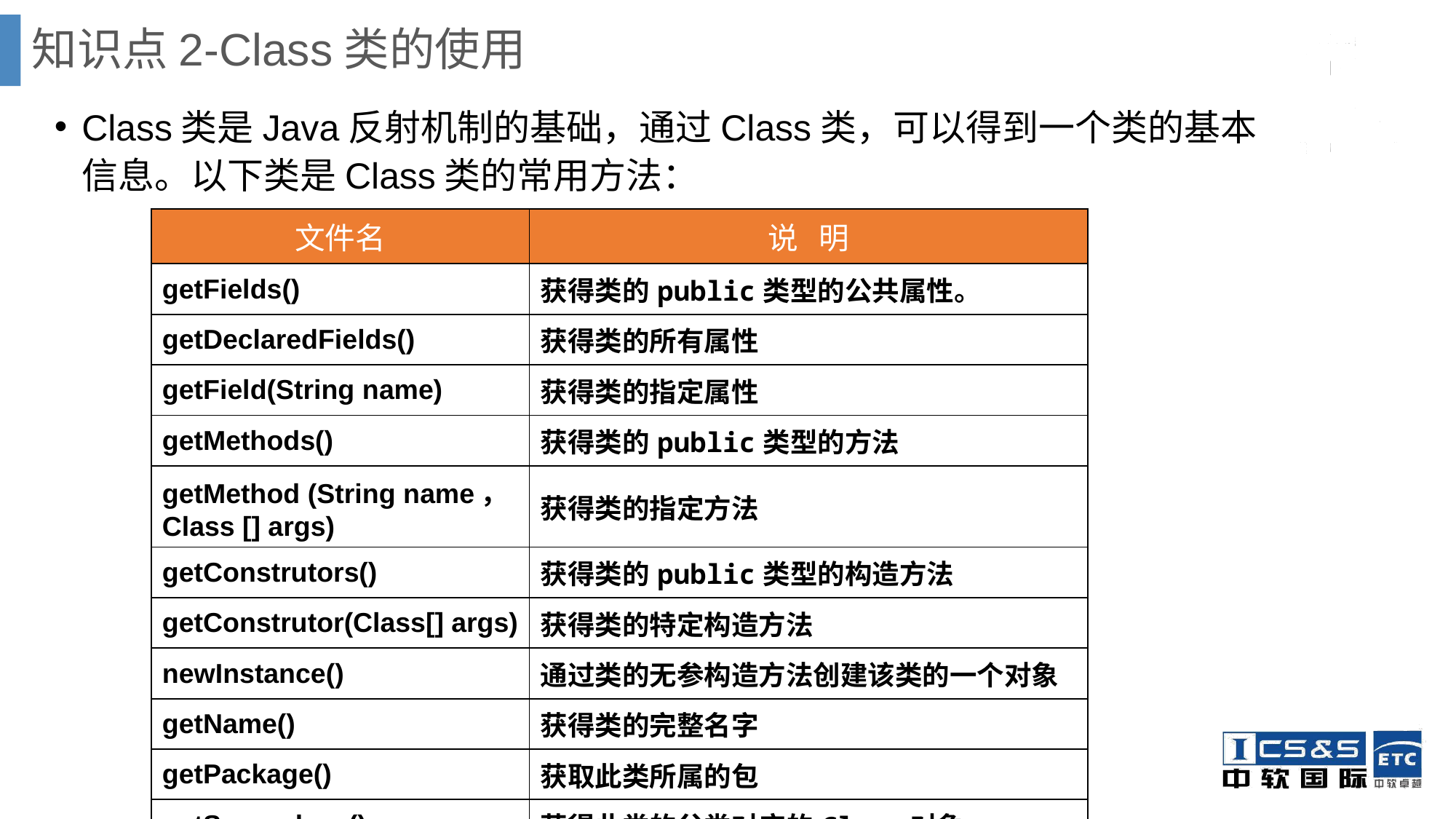

# 知识点2-Class类的使用
Class类是Java反射机制的基础，通过Class类，可以得到一个类的基本信息。以下类是Class类的常用方法：

| 文件名 | 说 明 |
| --- | --- |
| getFields() | 获得类的public类型的公共属性。 |
| getDeclaredFields() | 获得类的所有属性 |
| getField(String name) | 获得类的指定属性 |
| getMethods() | 获得类的public类型的方法 |
| getMethod (String name，Class [] args) | 获得类的指定方法 |
| getConstrutors() | 获得类的public类型的构造方法 |
| getConstrutor(Class[] args) | 获得类的特定构造方法 |
| newInstance() | 通过类的无参构造方法创建该类的一个对象 |
| getName() | 获得类的完整名字 |
| getPackage() | 获取此类所属的包 |
| getSuperclass() | 获得此类的父类对应的Class对象 |